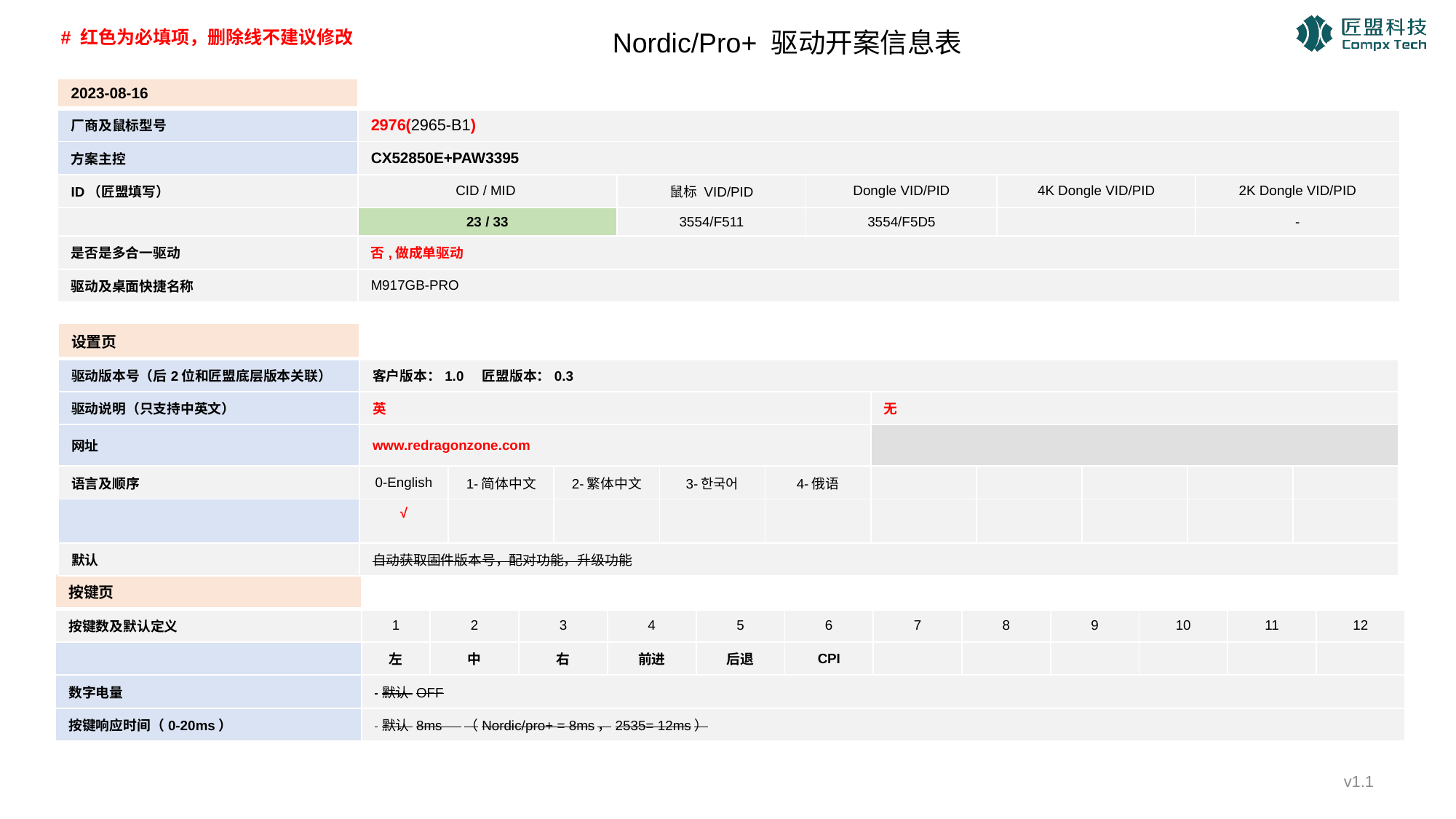

# 红色为必填项，删除线不建议修改
Nordic/Pro+ 驱动开案信息表
| 2023-08-16 |  |  |  |  |  |  |  |
| --- | --- | --- | --- | --- | --- | --- | --- |
| 厂商及鼠标型号 | 2976(2965-B1) |  |  |  |  |  |  |
| 方案主控 | CX52850E+PAW3395 |  |  |  |  |  |  |
| ID（匠盟填写） | CID / MID | 鼠标 VID/PID |  | Dongle VID/PID | 4K Dongle VID/PID |  | 2K Dongle VID/PID |
|  | 23 / 33 | 3554/F511 |  | 3554/F5D5 |  |  | - |
| 是否是多合一驱动 | 否,做成单驱动 |  |  |  |  |  |  |
| 驱动及桌面快捷名称 | M917GB-PRO |  |  |  |  |  |  |
| 设置页 |  |  |  |  |  |  |  |  |  |  |
| --- | --- | --- | --- | --- | --- | --- | --- | --- | --- | --- |
| 驱动版本号（后2位和匠盟底层版本关联） | 客户版本：1.0 匠盟版本：0.3 |  |  |  |  |  |  |  |  |  |
| 驱动说明（只支持中英文） | 英 |  |  |  |  | 无 |  |  |  |  |
| 网址 | www.redragonzone.com |  |  |  |  |  |  |  |  |  |
| 语言及顺序 | 0-English | 1-简体中文 | 2-繁体中文 | 3-한국어 | 4-俄语 |  |  |  |  |  |
|  | √ |  |  |  |  |  |  |  |  |  |
| 默认 | 自动获取固件版本号，配对功能，升级功能 |  |  |  |  |  |  |  |  |  |
| 按键页 |  |  |  |  |  |  |  |  |  |  |  |  |
| --- | --- | --- | --- | --- | --- | --- | --- | --- | --- | --- | --- | --- |
| 按键数及默认定义 | 1 | 2 | 3 | 4 | 5 | 6 | 7 | 8 | 9 | 10 | 11 | 12 |
|  | 左 | 中 | 右 | 前进 | 后退 | CPI |  |  |  |  |  |  |
| 数字电量 | 默认 OFF |  |  |  |  |  |  |  |  |  |  |  |
| 按键响应时间（0-20ms） | 默认 8ms （Nordic/pro+ = 8ms，2535= 12ms） |  |  |  |  |  |  |  |  |  |  |  |